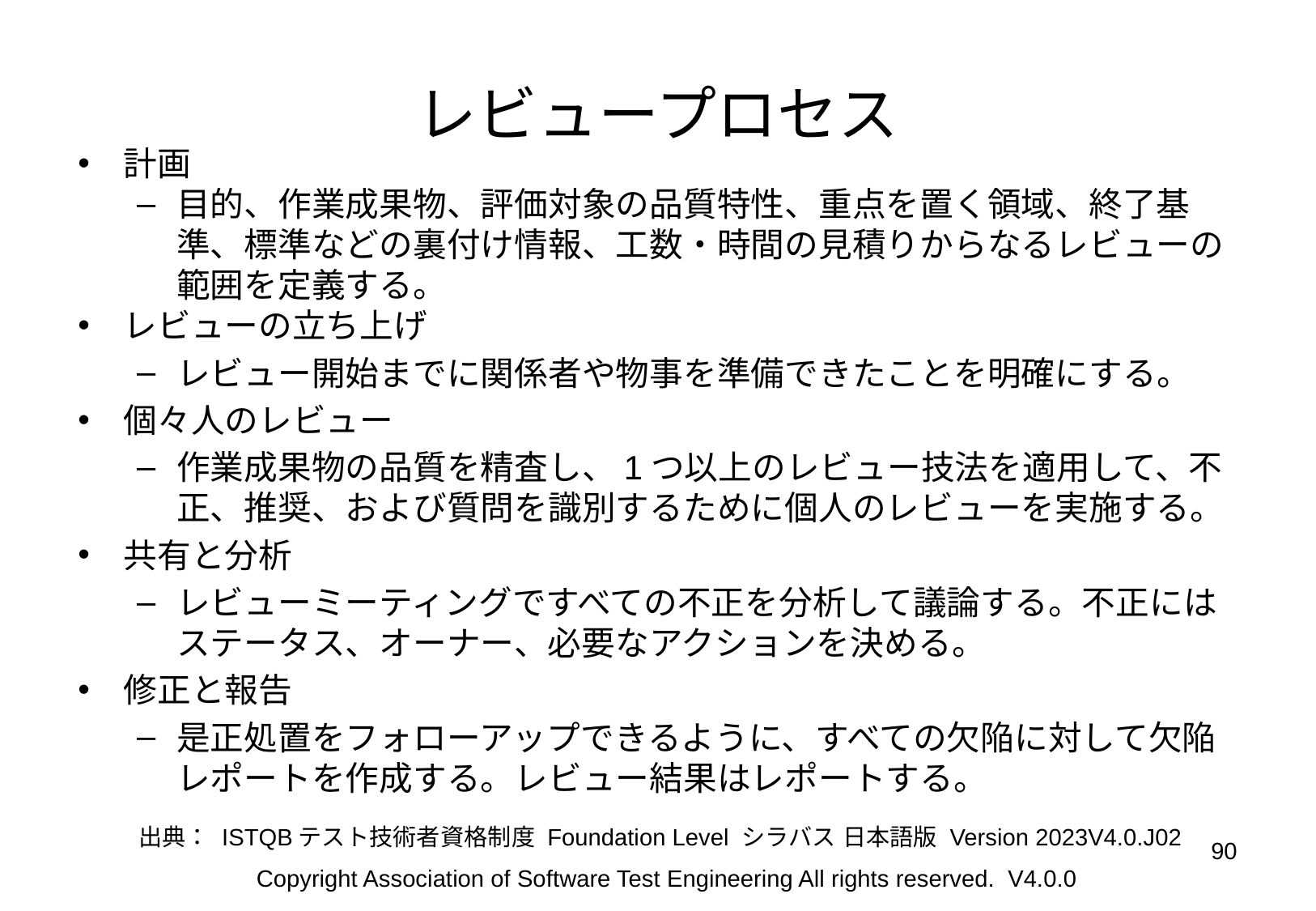

# レビュープロセス
計画
目的、作業成果物、評価対象の品質特性、重点を置く領域、終了基準、標準などの裏付け情報、工数・時間の見積りからなるレビューの範囲を定義する。
レビューの立ち上げ
レビュー開始までに関係者や物事を準備できたことを明確にする。
個々人のレビュー
作業成果物の品質を精査し、1つ以上のレビュー技法を適用して、不正、推奨、および質問を識別するために個人のレビューを実施する。
共有と分析
レビューミーティングですべての不正を分析して議論する。不正にはステータス、オーナー、必要なアクションを決める。
修正と報告
是正処置をフォローアップできるように、すべての欠陥に対して欠陥レポートを作成する。レビュー結果はレポートする。
出典： ISTQBテスト技術者資格制度 Foundation Level シラバス 日本語版 Version 2023V4.0.J02
90
Copyright Association of Software Test Engineering All rights reserved.  V4.0.0